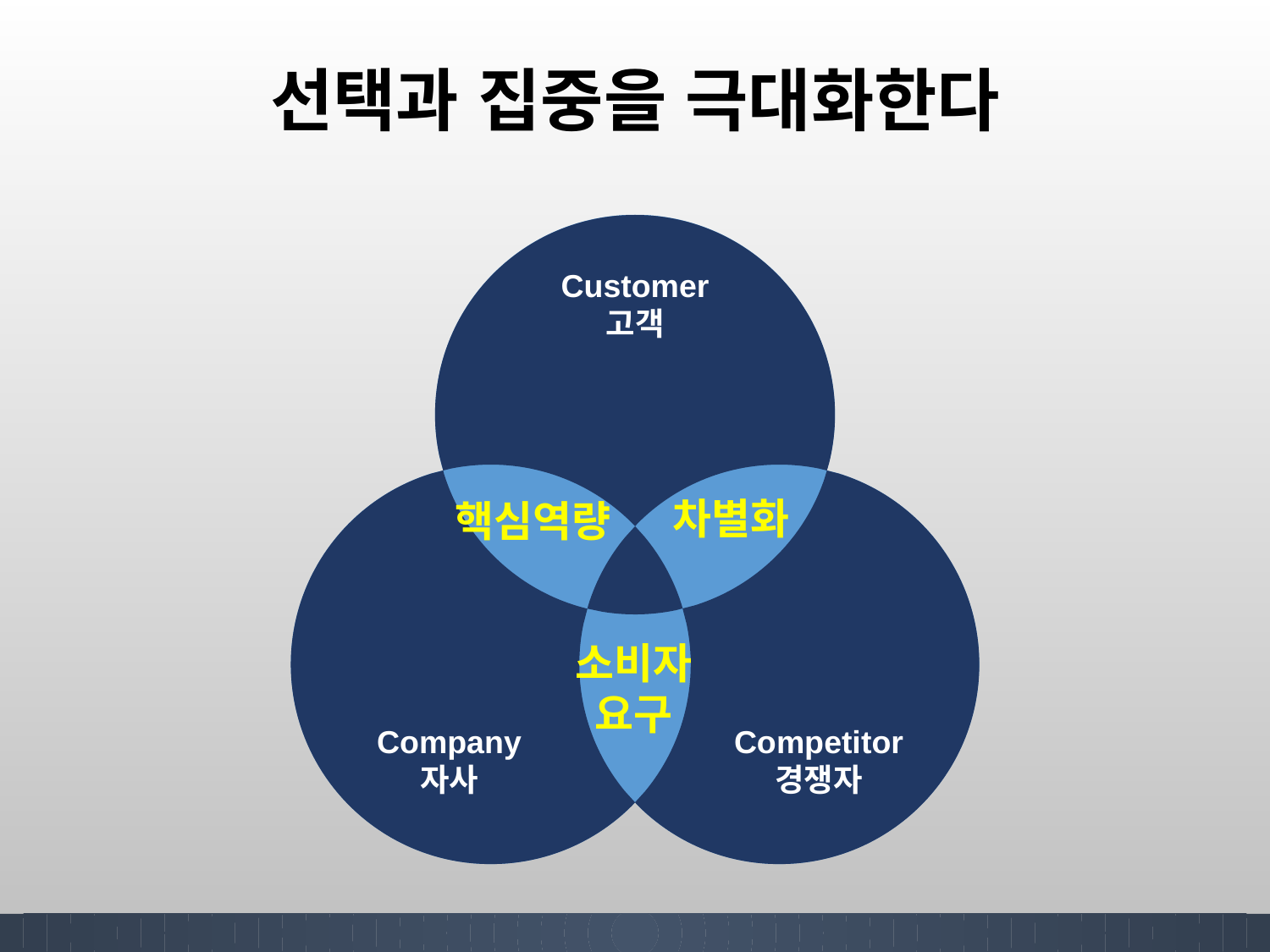

# 선택과 집중을 극대화한다

Customer
고객
차별화
핵심역량
소비자
요구
Company
자사
Competitor
경쟁자